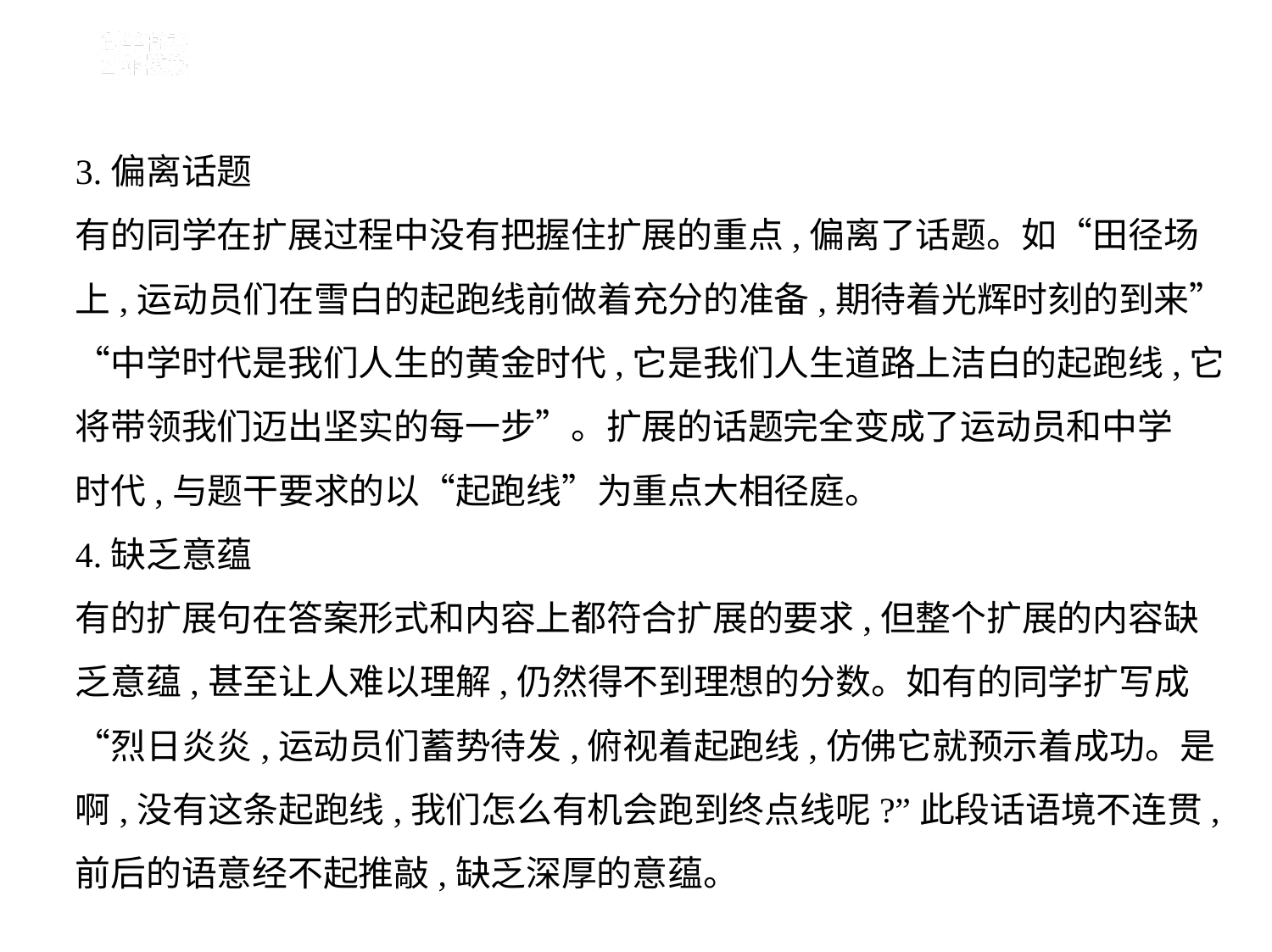

3.偏离话题
有的同学在扩展过程中没有把握住扩展的重点,偏离了话题。如“田径场
上,运动员们在雪白的起跑线前做着充分的准备,期待着光辉时刻的到来”
“中学时代是我们人生的黄金时代,它是我们人生道路上洁白的起跑线,它
将带领我们迈出坚实的每一步”。扩展的话题完全变成了运动员和中学
时代,与题干要求的以“起跑线”为重点大相径庭。
4.缺乏意蕴
有的扩展句在答案形式和内容上都符合扩展的要求,但整个扩展的内容缺
乏意蕴,甚至让人难以理解,仍然得不到理想的分数。如有的同学扩写成
“烈日炎炎,运动员们蓄势待发,俯视着起跑线,仿佛它就预示着成功。是
啊,没有这条起跑线,我们怎么有机会跑到终点线呢?”此段话语境不连贯,
前后的语意经不起推敲,缺乏深厚的意蕴。